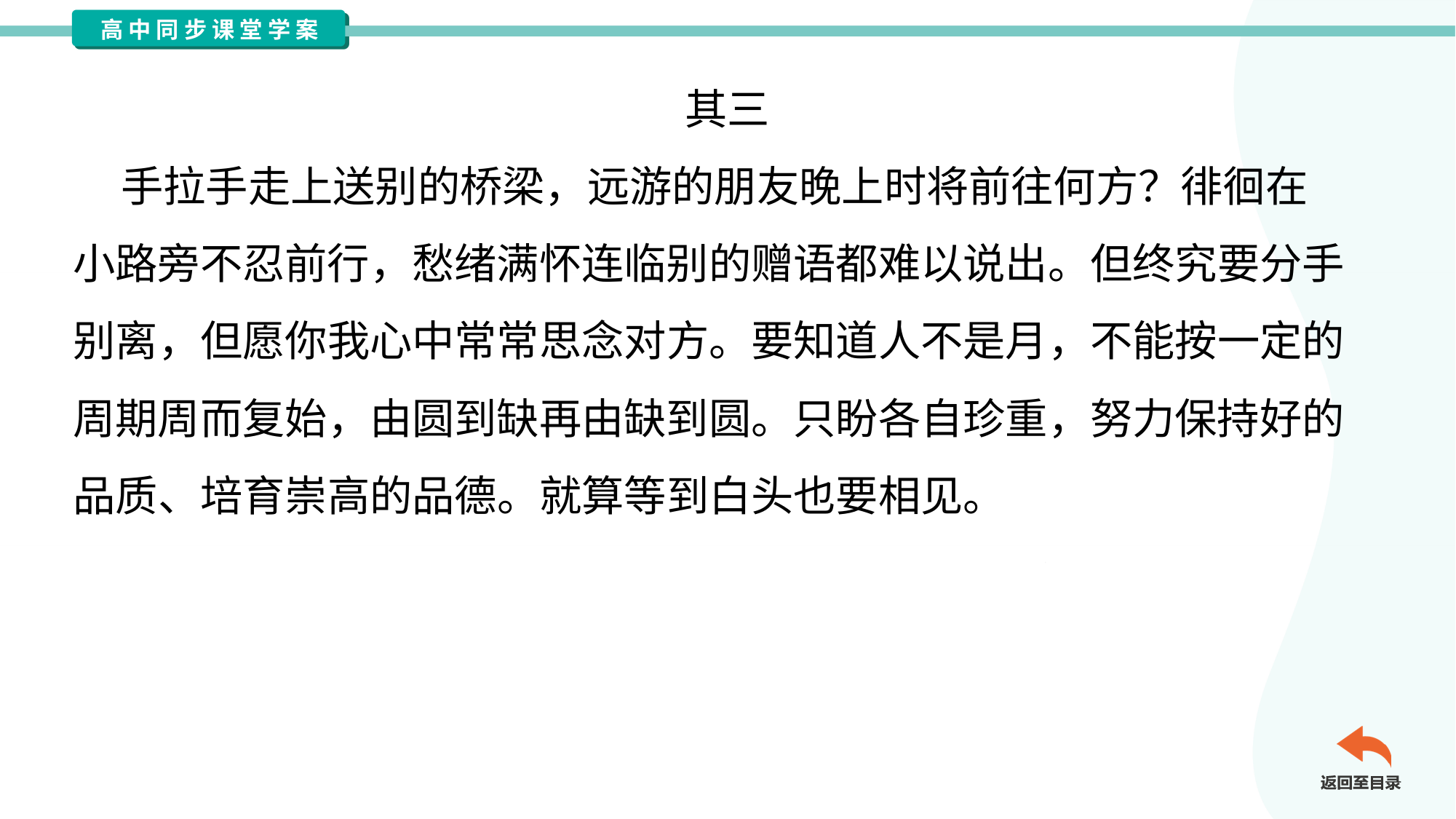

其三
    手拉手走上送别的桥梁，远游的朋友晚上时将前往何方？徘徊在
小路旁不忍前行，愁绪满怀连临别的赠语都难以说出。但终究要分手
别离，但愿你我心中常常思念对方。要知道人不是月，不能按一定的
周期周而复始，由圆到缺再由缺到圆。只盼各自珍重，努力保持好的
品质、培育崇高的品德。就算等到白头也要相见。